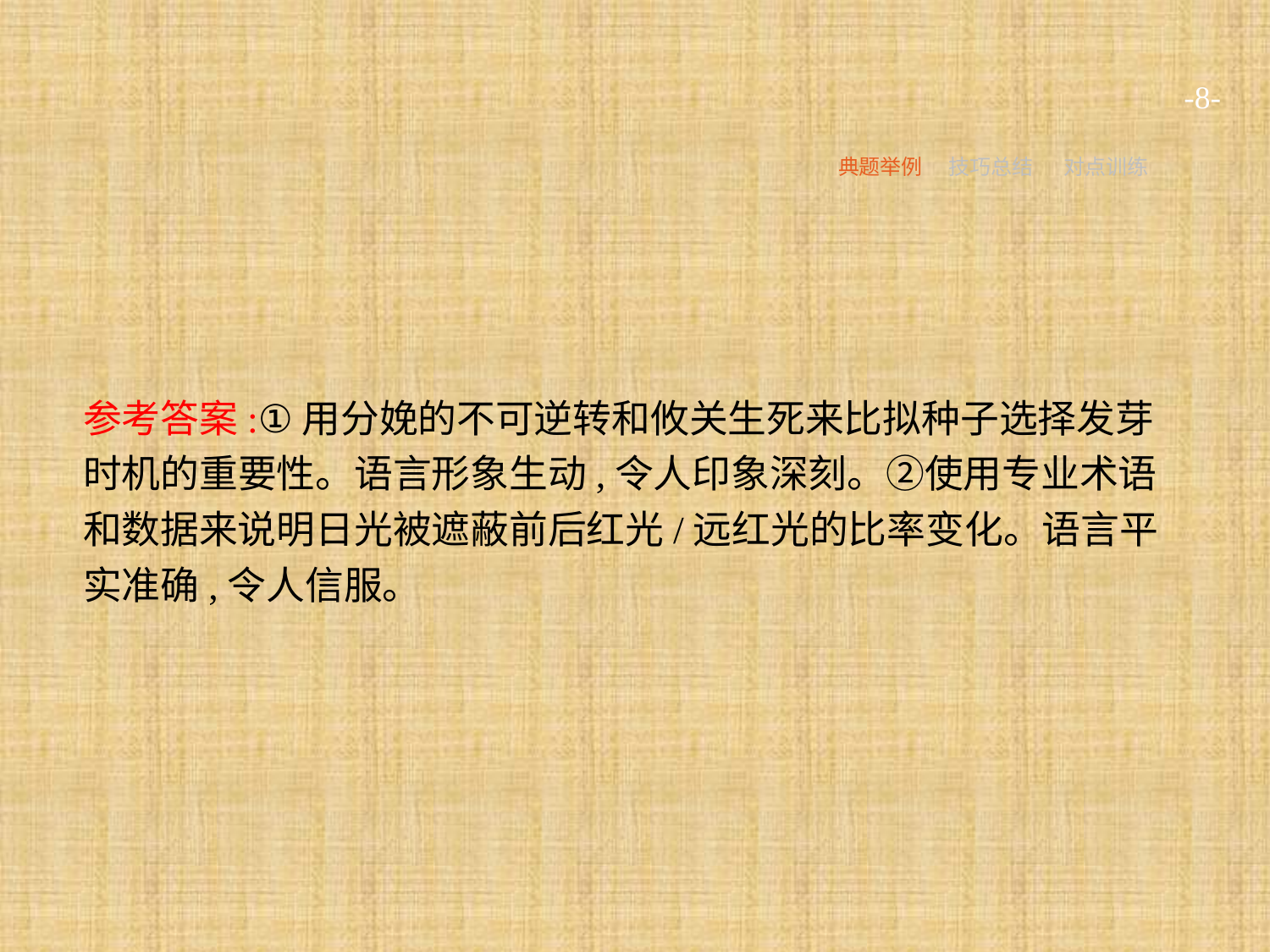

-8-
典题举例
技巧总结
对点训练
参考答案:①用分娩的不可逆转和攸关生死来比拟种子选择发芽时机的重要性。语言形象生动,令人印象深刻。②使用专业术语和数据来说明日光被遮蔽前后红光/远红光的比率变化。语言平实准确,令人信服。